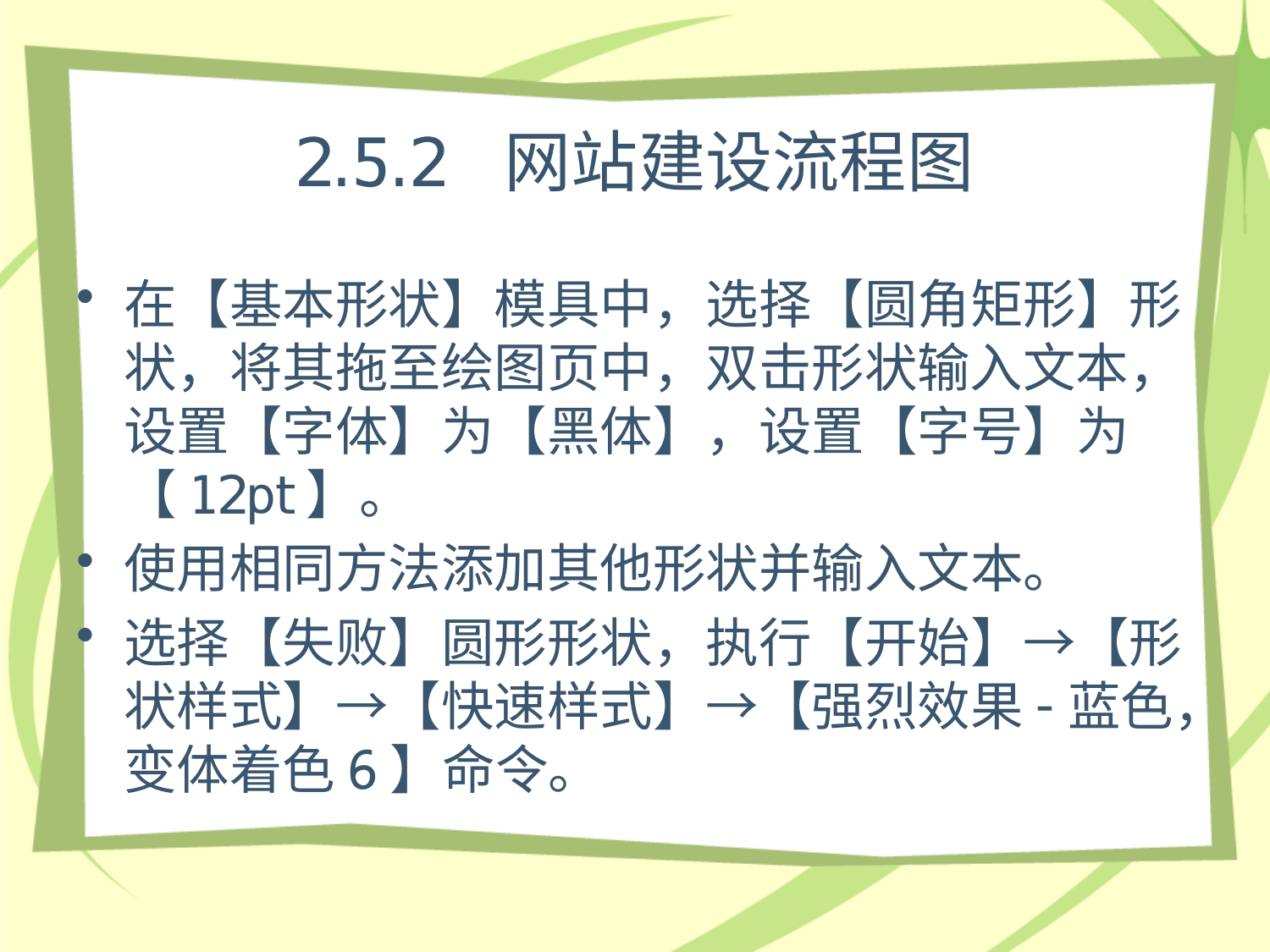

# 2.5.2  网站建设流程图
在【基本形状】模具中，选择【圆角矩形】形状，将其拖至绘图页中，双击形状输入文本，设置【字体】为【黑体】，设置【字号】为【12pt】。
使用相同方法添加其他形状并输入文本。
选择【失败】圆形形状，执行【开始】→【形状样式】→【快速样式】→【强烈效果-蓝色，变体着色6】命令。